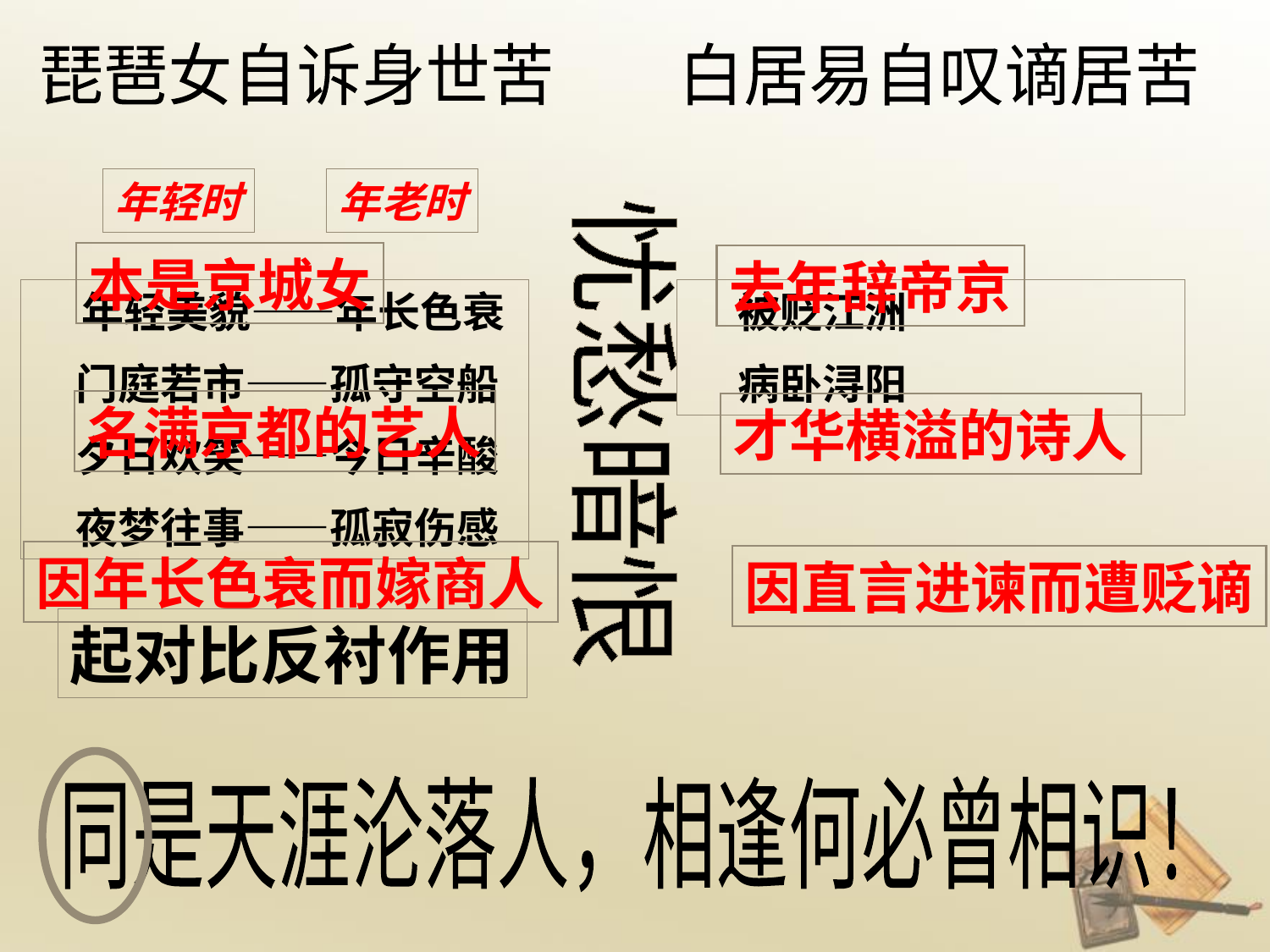

琵琶女自诉身世苦
白居易自叹谪居苦
年轻时
年老时
本是京城女
去年辞帝京
    年轻美貌——年长色衰
　门庭若市——孤守空船
　夕日欢笑——今日辛酸
　夜梦往事——孤寂伤感
    被贬江洲
    病卧浔阳
忧愁暗恨
名满京都的艺人
才华横溢的诗人
因年长色衰而嫁商人
因直言进谏而遭贬谪
起对比反衬作用

同是天涯沦落人，相逢何必曾相识！